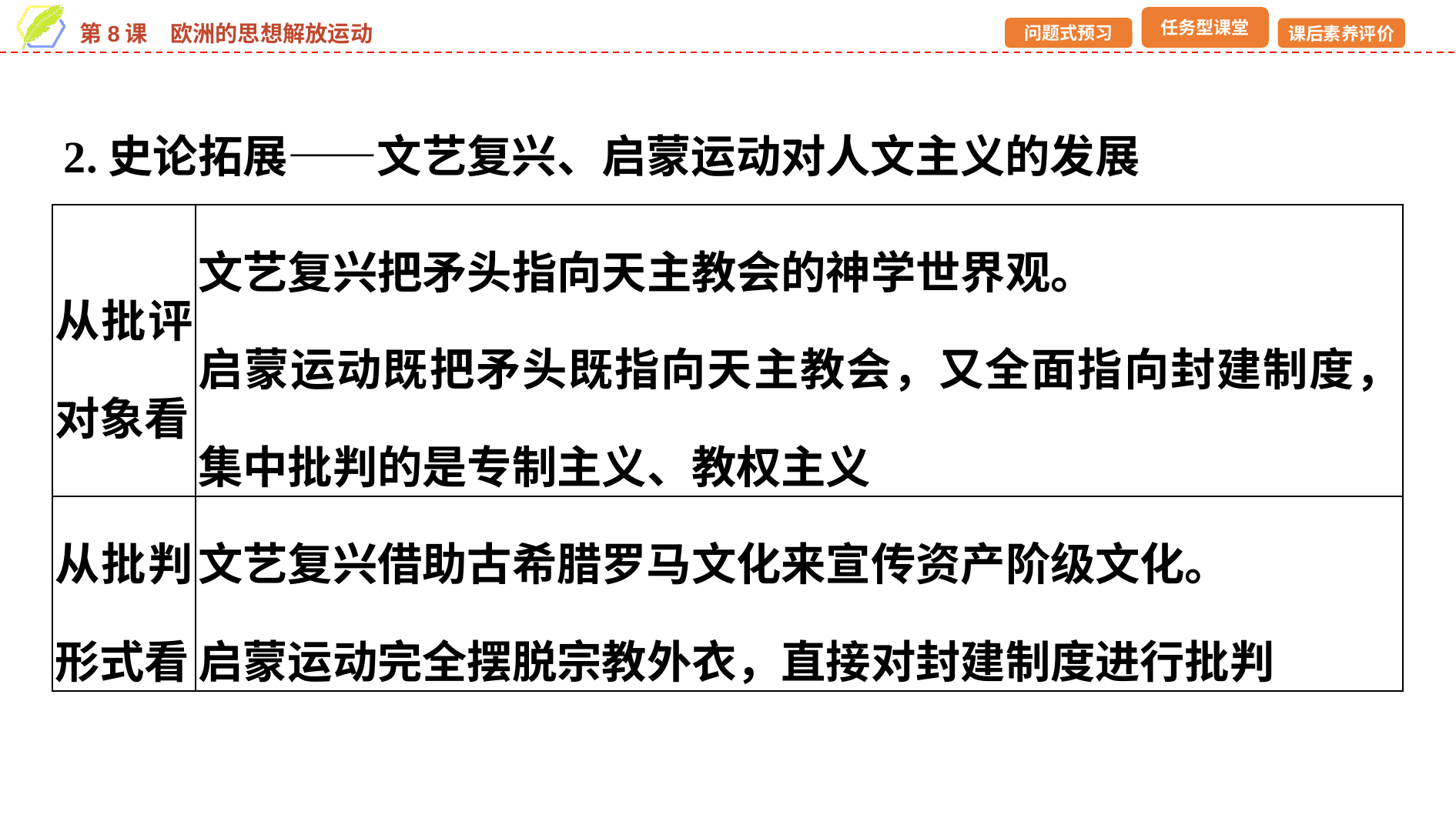

2.史论拓展——文艺复兴、启蒙运动对人文主义的发展
| 从批评对象看 | 文艺复兴把矛头指向天主教会的神学世界观。 启蒙运动既把矛头既指向天主教会，又全面指向封建制度，集中批判的是专制主义、教权主义 |
| --- | --- |
| 从批判形式看 | 文艺复兴借助古希腊罗马文化来宣传资产阶级文化。 启蒙运动完全摆脱宗教外衣，直接对封建制度进行批判 |